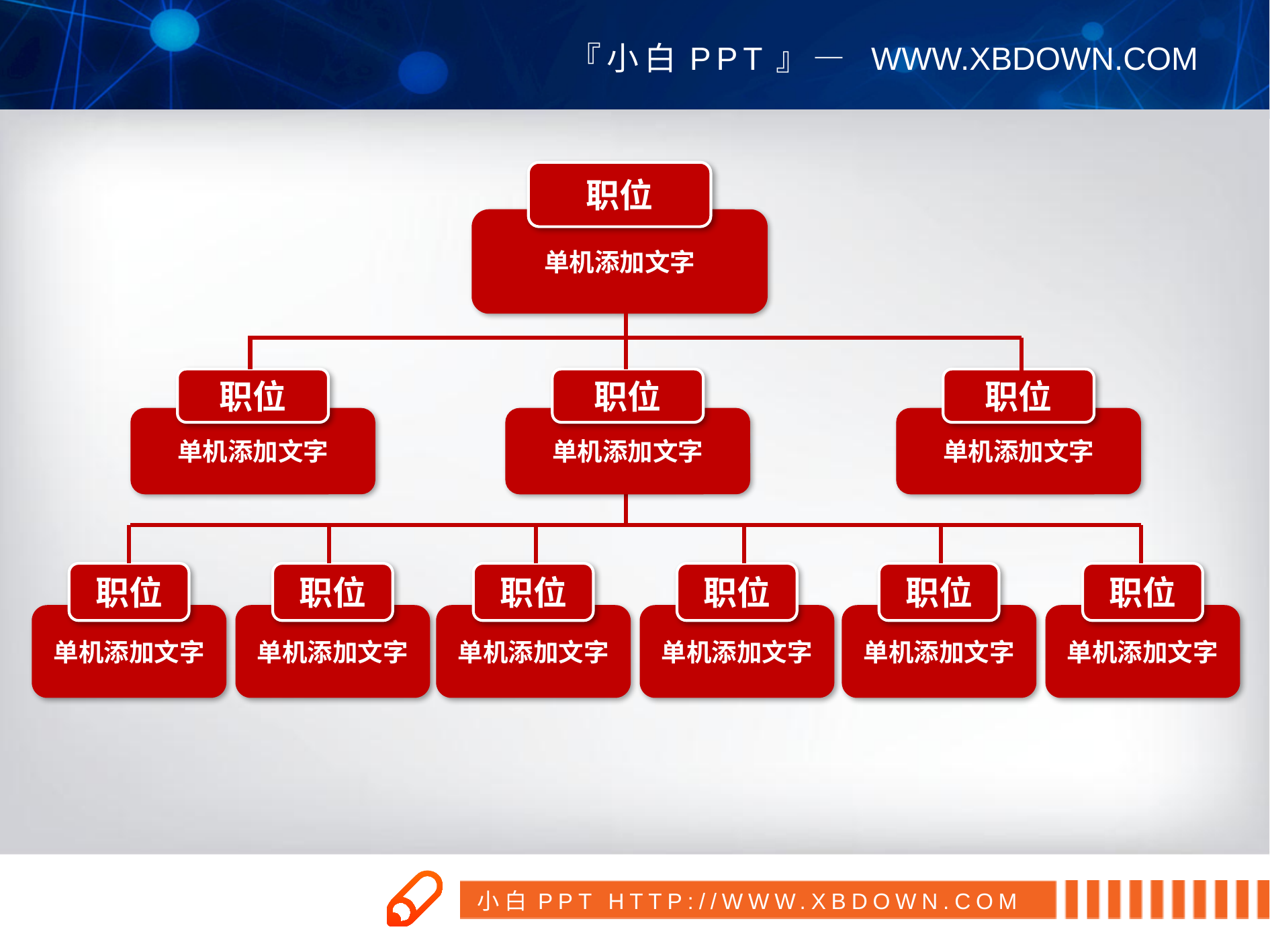

职位
单机添加文字
职位
单机添加文字
职位
单机添加文字
职位
单机添加文字
职位
单机添加文字
职位
单机添加文字
职位
单机添加文字
职位
单机添加文字
职位
单机添加文字
职位
单机添加文字